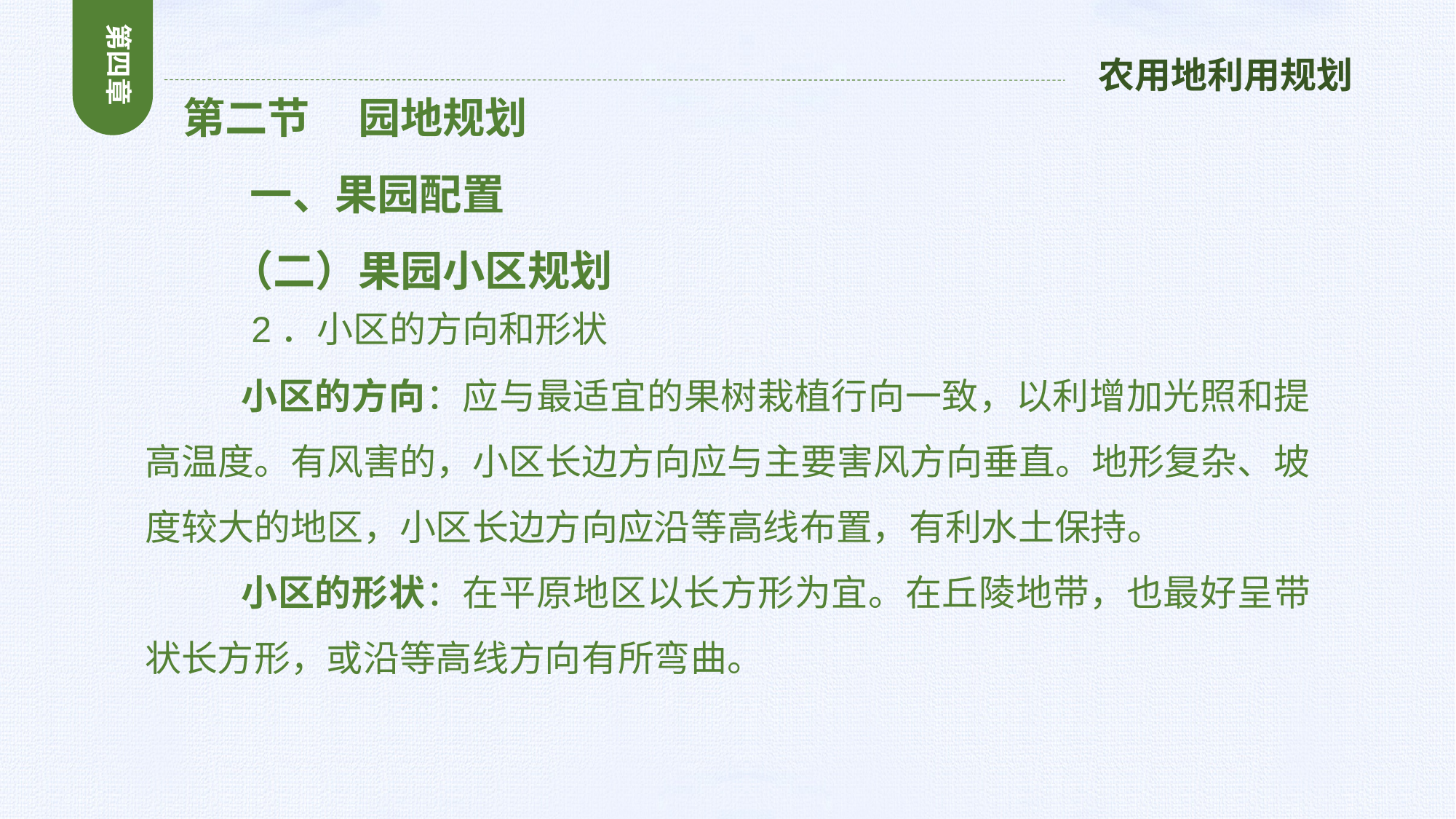

第四章
农用地利用规划
 第二节     园地规划
        一、果园配置
      （二）果园小区规划

         2．小区的方向和形状
          小区的方向：应与最适宜的果树栽植行向一致，以利增加光照和提高温度。有风害的，小区长边方向应与主要害风方向垂直。地形复杂、坡度较大的地区，小区长边方向应沿等高线布置，有利水土保持。
          小区的形状：在平原地区以长方形为宜。在丘陵地带，也最好呈带状长方形，或沿等高线方向有所弯曲。